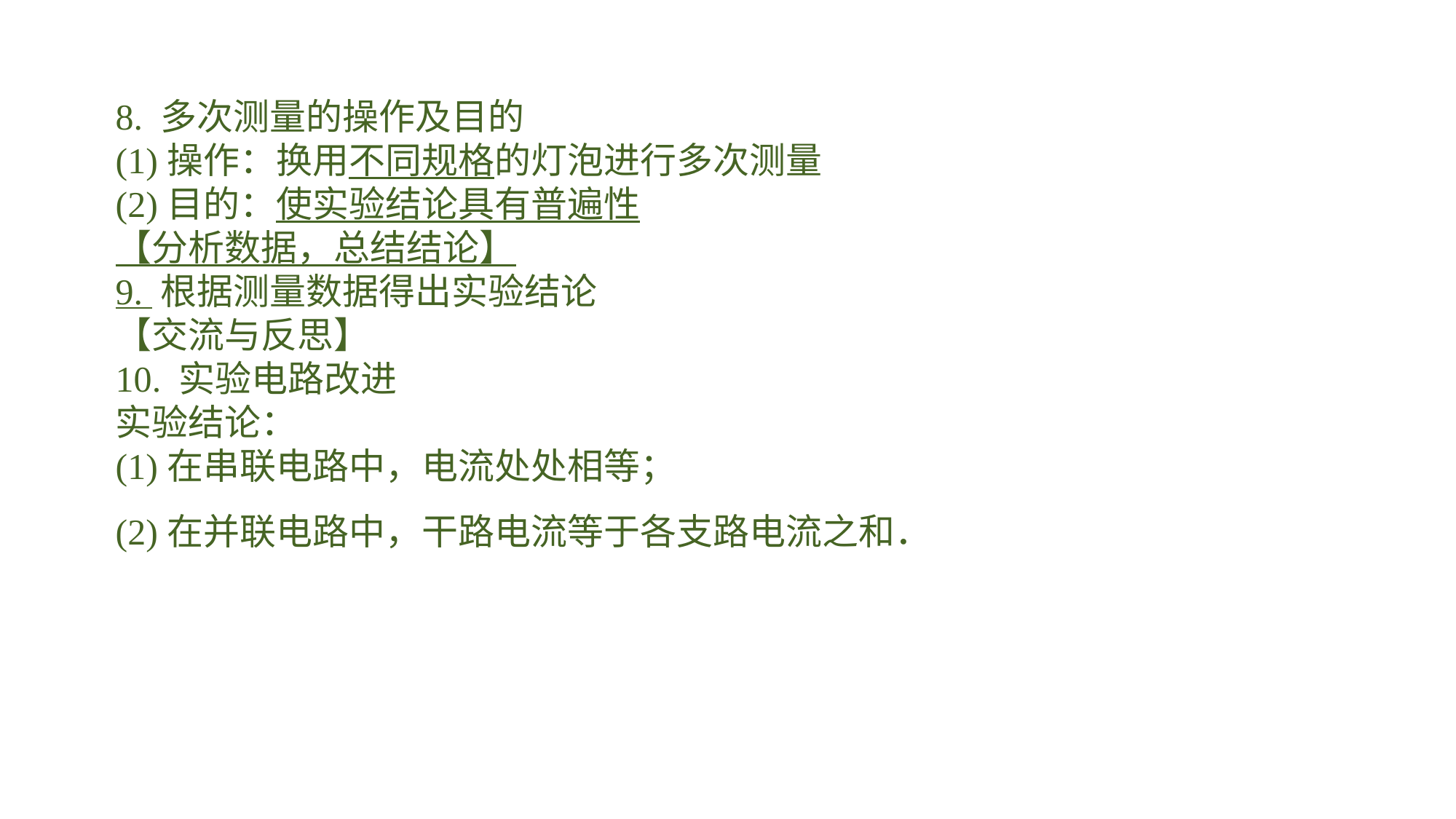

8. 多次测量的操作及目的(1)操作：换用不同规格的灯泡进行多次测量(2)目的：使实验结论具有普遍性【分析数据，总结结论】9. 根据测量数据得出实验结论【交流与反思】10. 实验电路改进实验结论：(1)在串联电路中，电流处处相等；(2)在并联电路中，干路电流等于各支路电流之和．